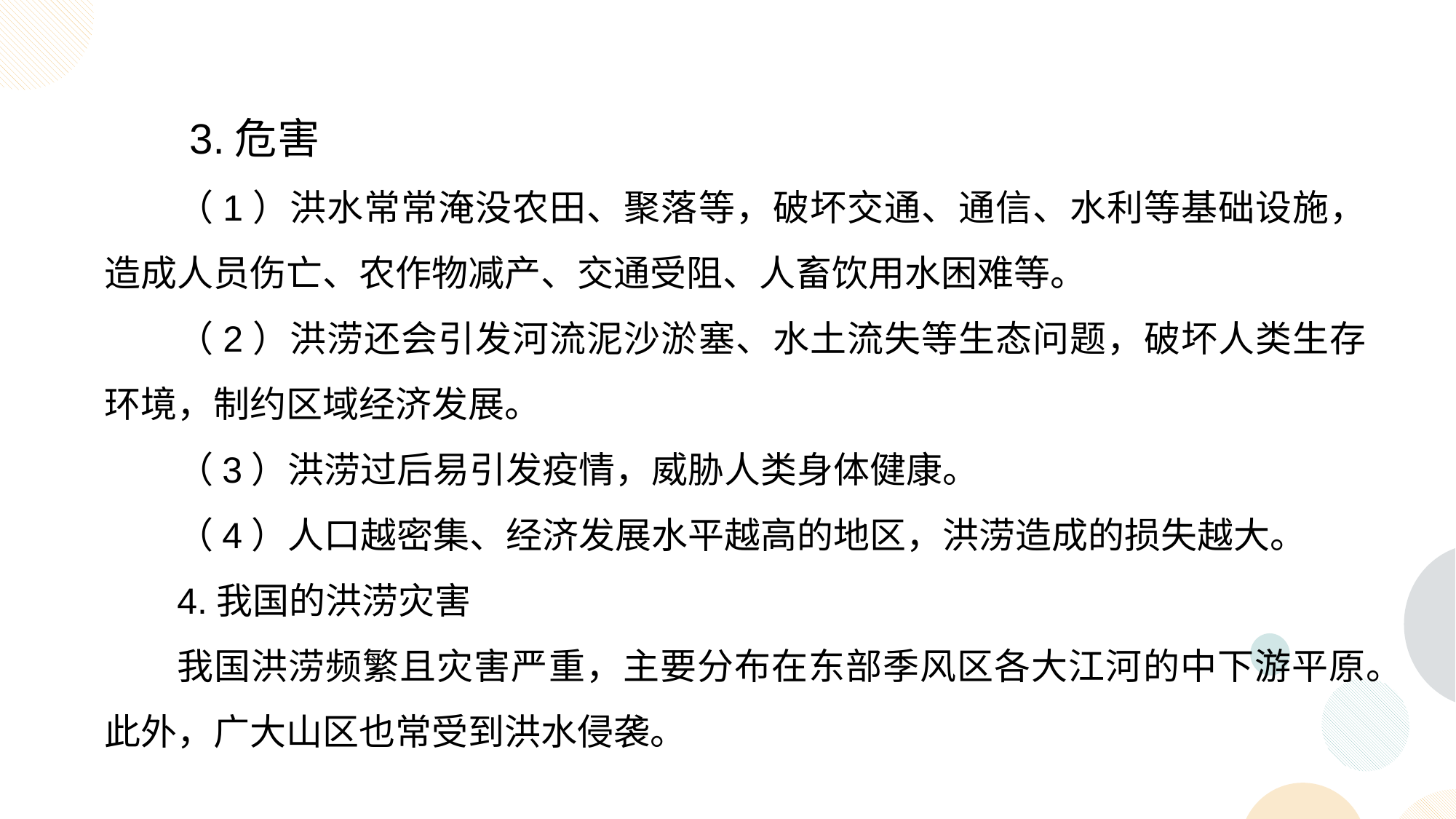

3.危害
（1）洪水常常淹没农田、聚落等，破坏交通、通信、水利等基础设施，造成人员伤亡、农作物减产、交通受阻、人畜饮用水困难等。
（2）洪涝还会引发河流泥沙淤塞、水土流失等生态问题，破坏人类生存环境，制约区域经济发展。
（3）洪涝过后易引发疫情，威胁人类身体健康。
（4）人口越密集、经济发展水平越高的地区，洪涝造成的损失越大。
4.我国的洪涝灾害
我国洪涝频繁且灾害严重，主要分布在东部季风区各大江河的中下游平原。此外，广大山区也常受到洪水侵袭。